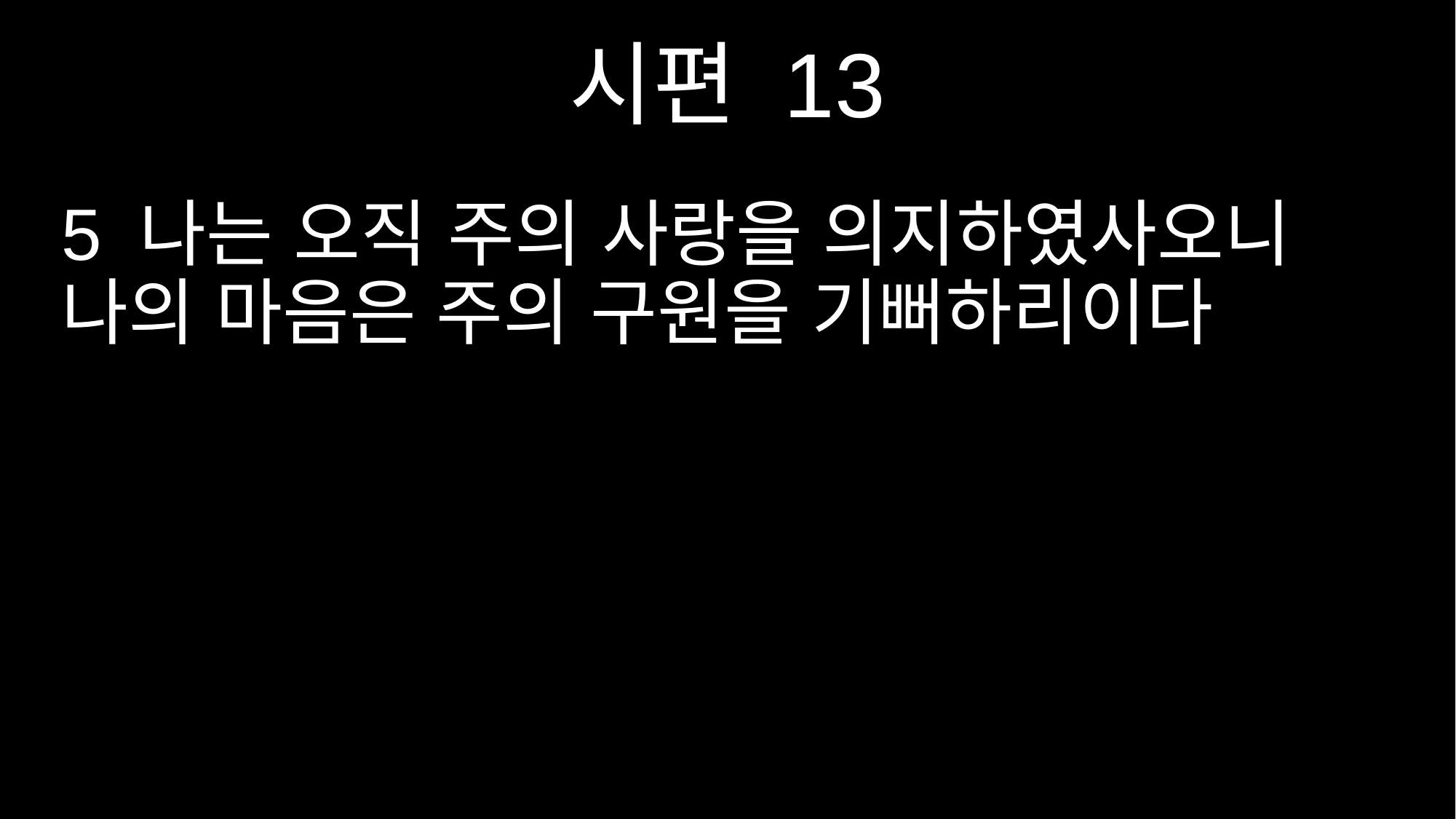

시편 13
5 나는 오직 주의 사랑을 의지하였사오니 나의 마음은 주의 구원을 기뻐하리이다